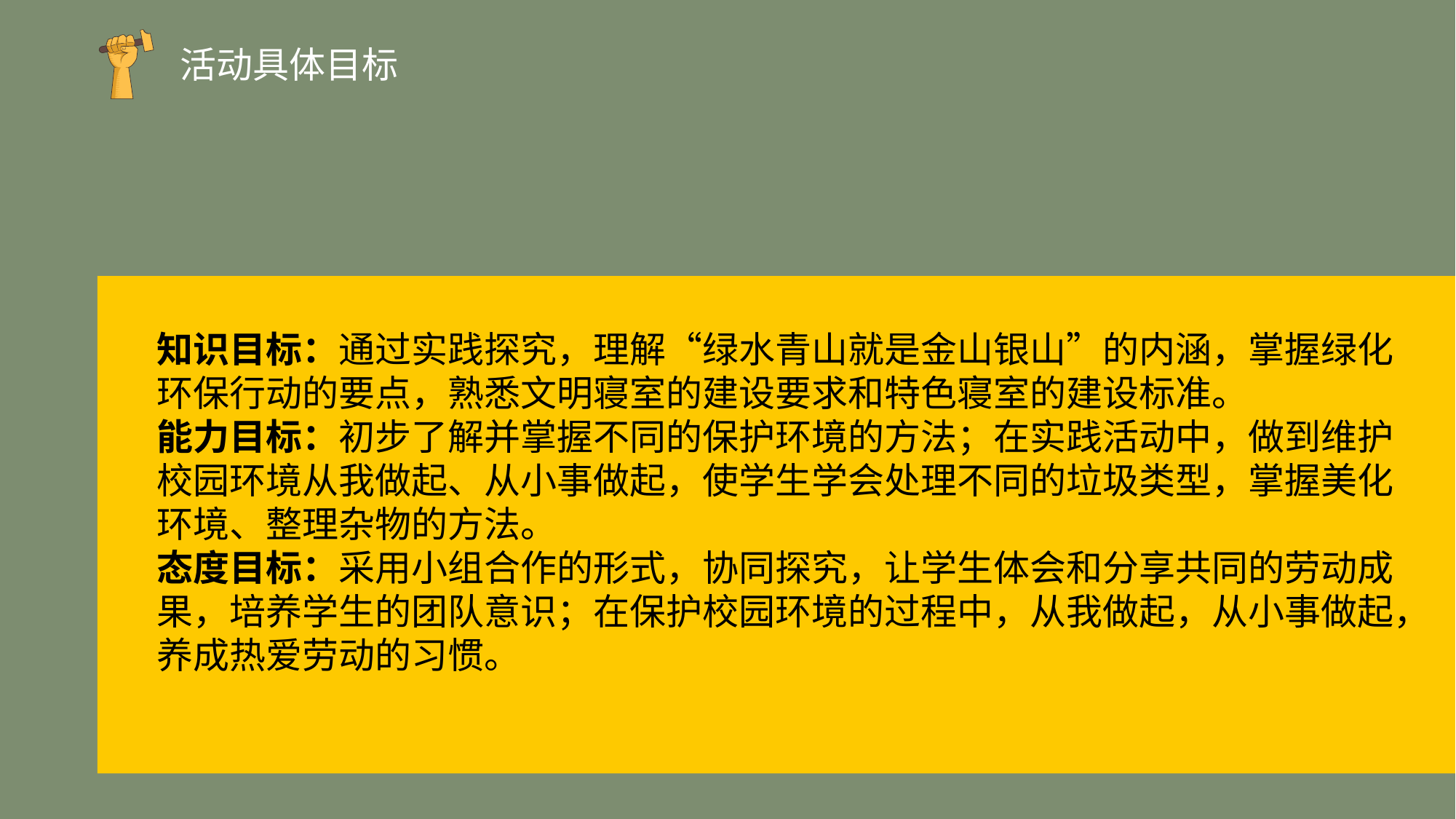

活动具体目标

知识目标：通过实践探究，理解“绿水青山就是金山银山”的内涵，掌握绿化环保行动的要点，熟悉文明寝室的建设要求和特色寝室的建设标准。
能力目标：初步了解并掌握不同的保护环境的方法；在实践活动中，做到维护校园环境从我做起、从小事做起，使学生学会处理不同的垃圾类型，掌握美化环境、整理杂物的方法。
态度目标：采用小组合作的形式，协同探究，让学生体会和分享共同的劳动成果，培养学生的团队意识；在保护校园环境的过程中，从我做起，从小事做起，养成热爱劳动的习惯。